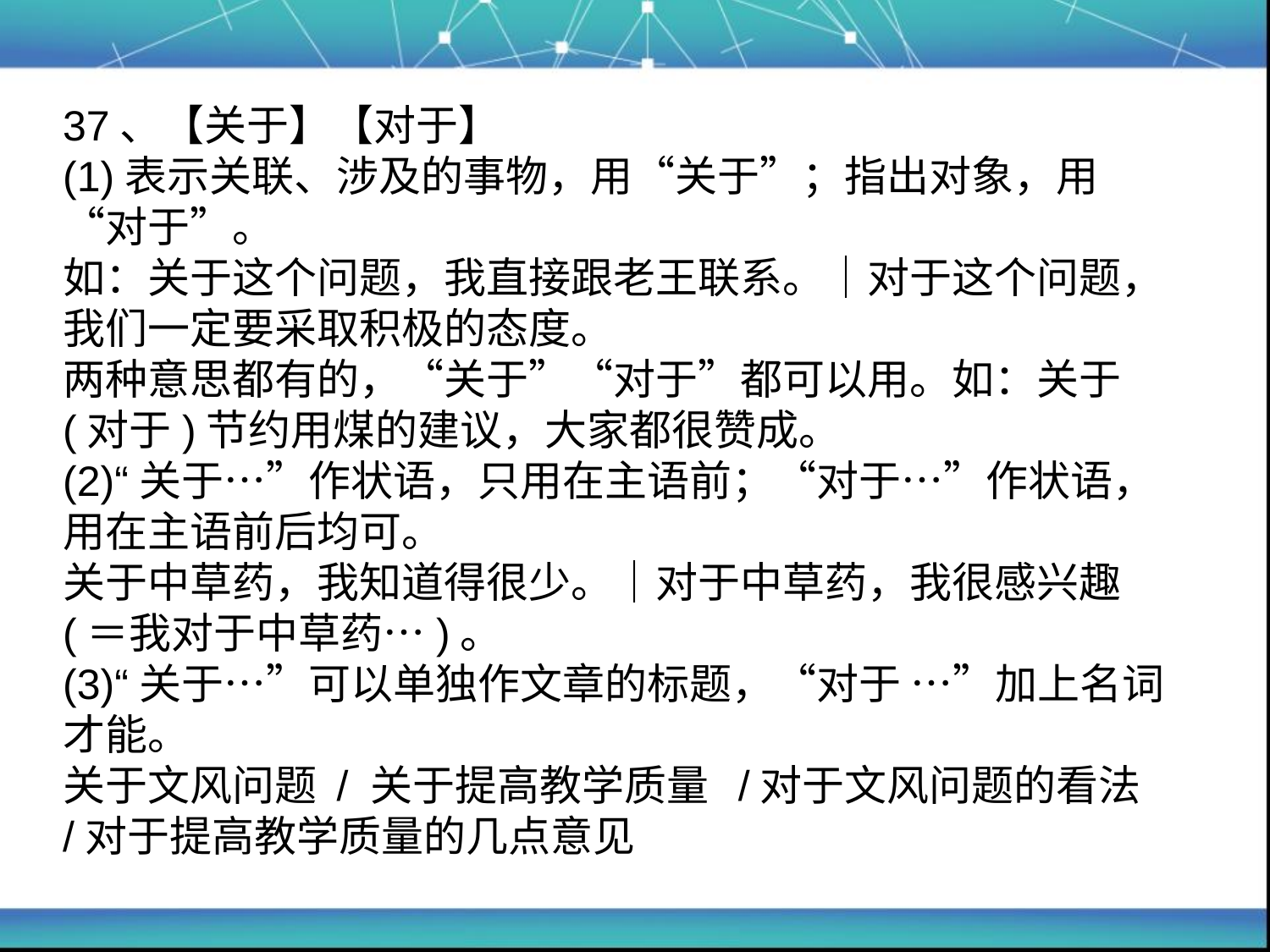

# 37、【关于】【对于】 (1)表示关联、涉及的事物，用“关于”；指出对象，用“对于”。 如：关于这个问题，我直接跟老王联系。｜对于这个问题，我们一定要采取积极的态度。 两种意思都有的，“关于”“对于”都可以用。如：关于(对于)节约用煤的建议，大家都很赞成。 (2)“关于…”作状语，只用在主语前；“对于…”作状语，用在主语前后均可。 关于中草药，我知道得很少。｜对于中草药，我很感兴趣(＝我对于中草药…)。 (3)“关于…”可以单独作文章的标题，“对于 …”加上名词才能。 关于文风问题 / 关于提高教学质量  /对于文风问题的看法  /对于提高教学质量的几点意见